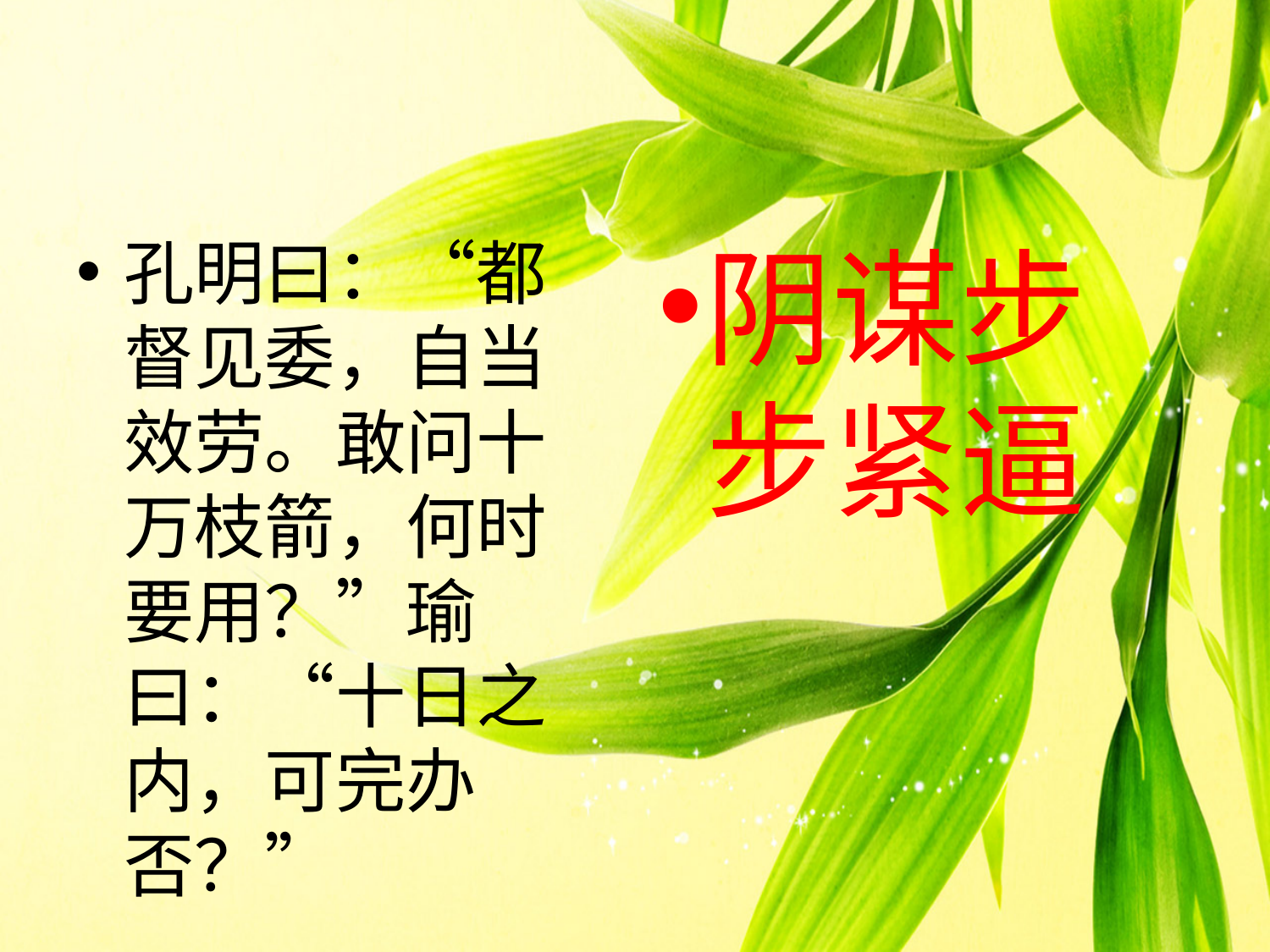

#
孔明曰：“都督见委，自当效劳。敢问十万枝箭，何时要用？”瑜曰：“十日之内，可完办否？”
阴谋步步紧逼